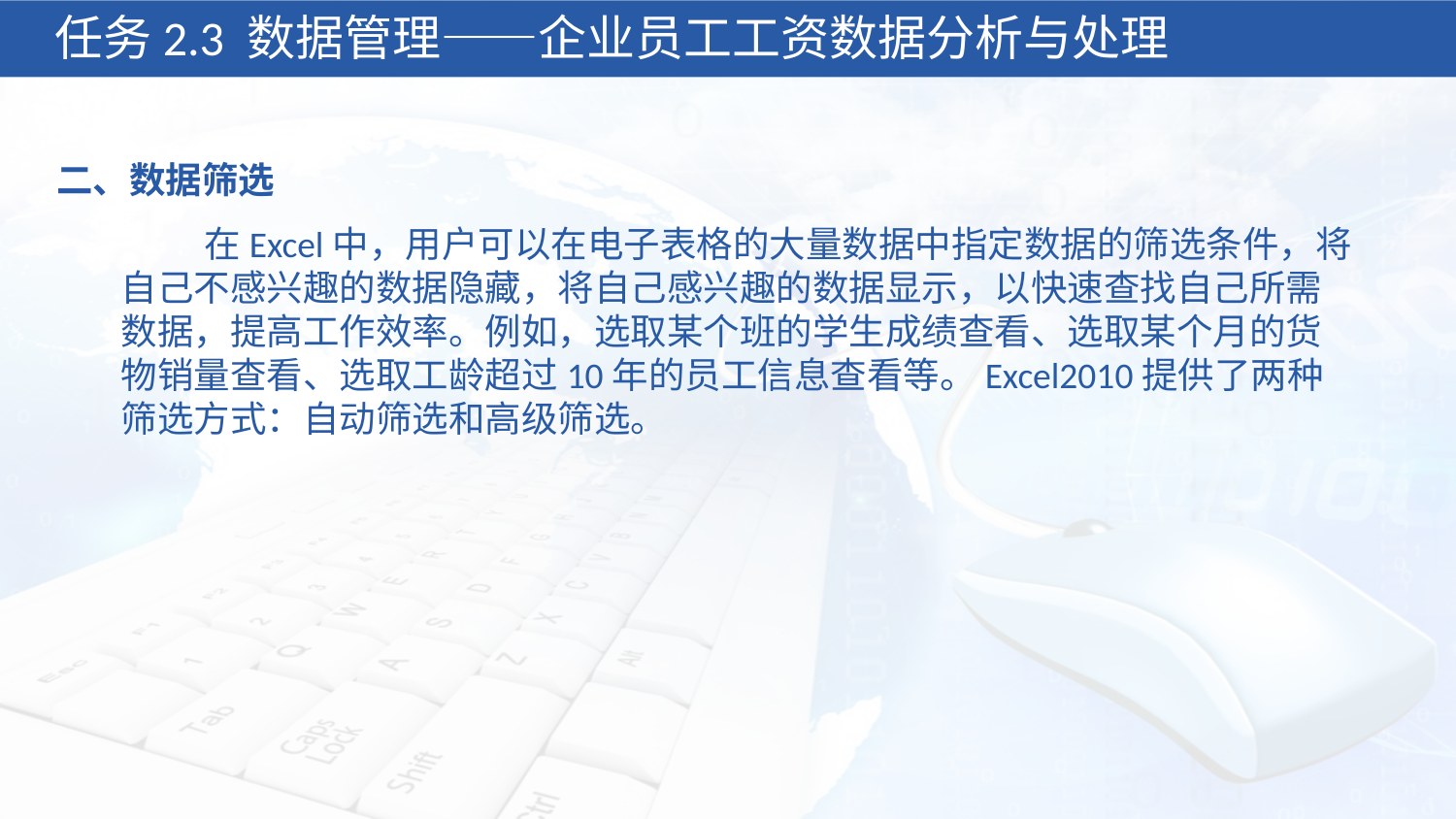

任务2.3 数据管理——企业员工工资数据分析与处理
二、数据筛选
         在Excel中，用户可以在电子表格的大量数据中指定数据的筛选条件，将自己不感兴趣的数据隐藏，将自己感兴趣的数据显示，以快速查找自己所需数据，提高工作效率。例如，选取某个班的学生成绩查看、选取某个月的货物销量查看、选取工龄超过10年的员工信息查看等。Excel2010提供了两种筛选方式：自动筛选和高级筛选。